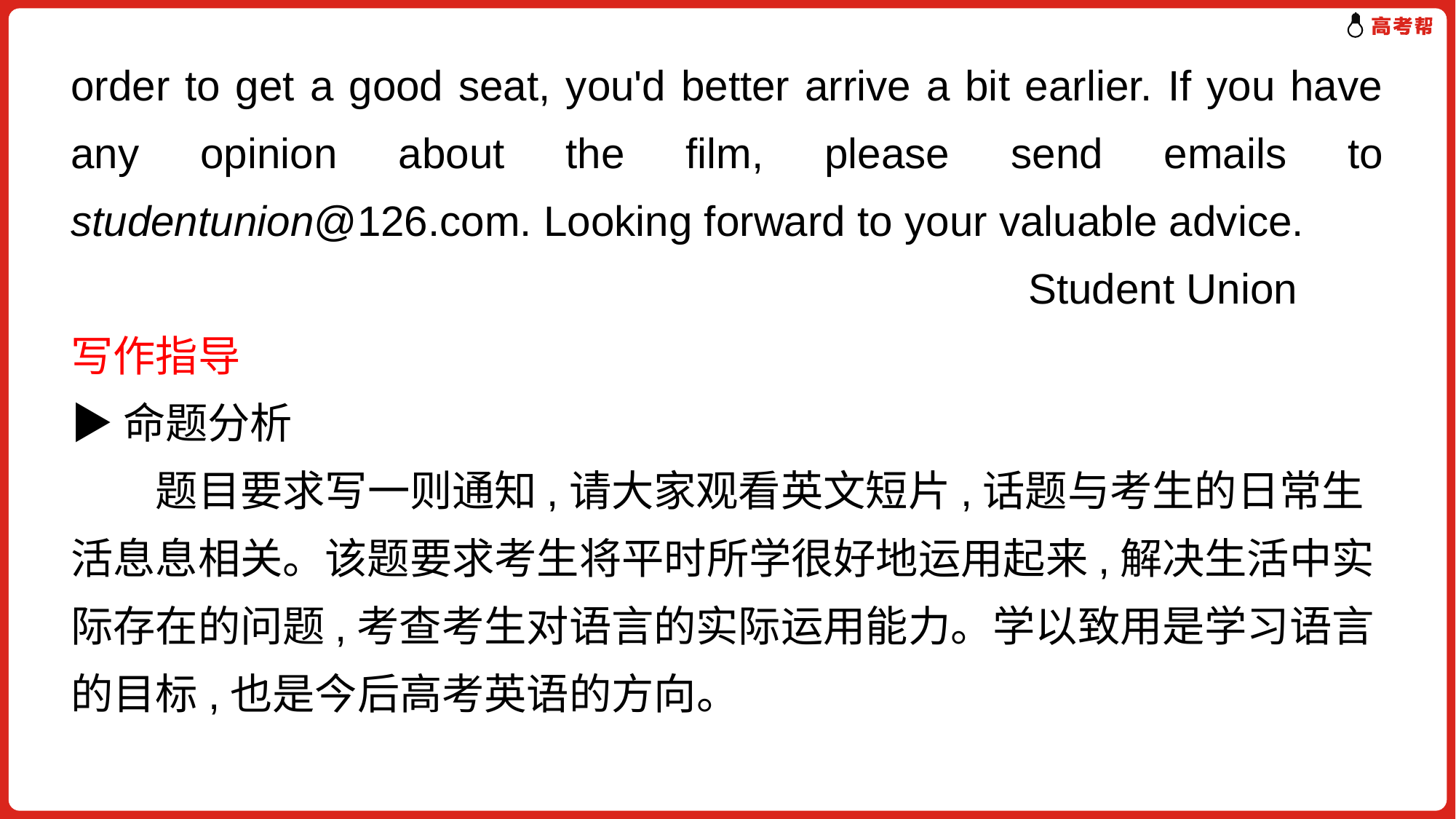

order to get a good seat, you'd better arrive a bit earlier. If you have any opinion about the film, please send emails to studentunion@126.com. Looking forward to your valuable advice.
                                                                                 Student Union
写作指导
▶命题分析
　　题目要求写一则通知,请大家观看英文短片,话题与考生的日常生活息息相关。该题要求考生将平时所学很好地运用起来,解决生活中实际存在的问题,考查考生对语言的实际运用能力。学以致用是学习语言的目标,也是今后高考英语的方向。